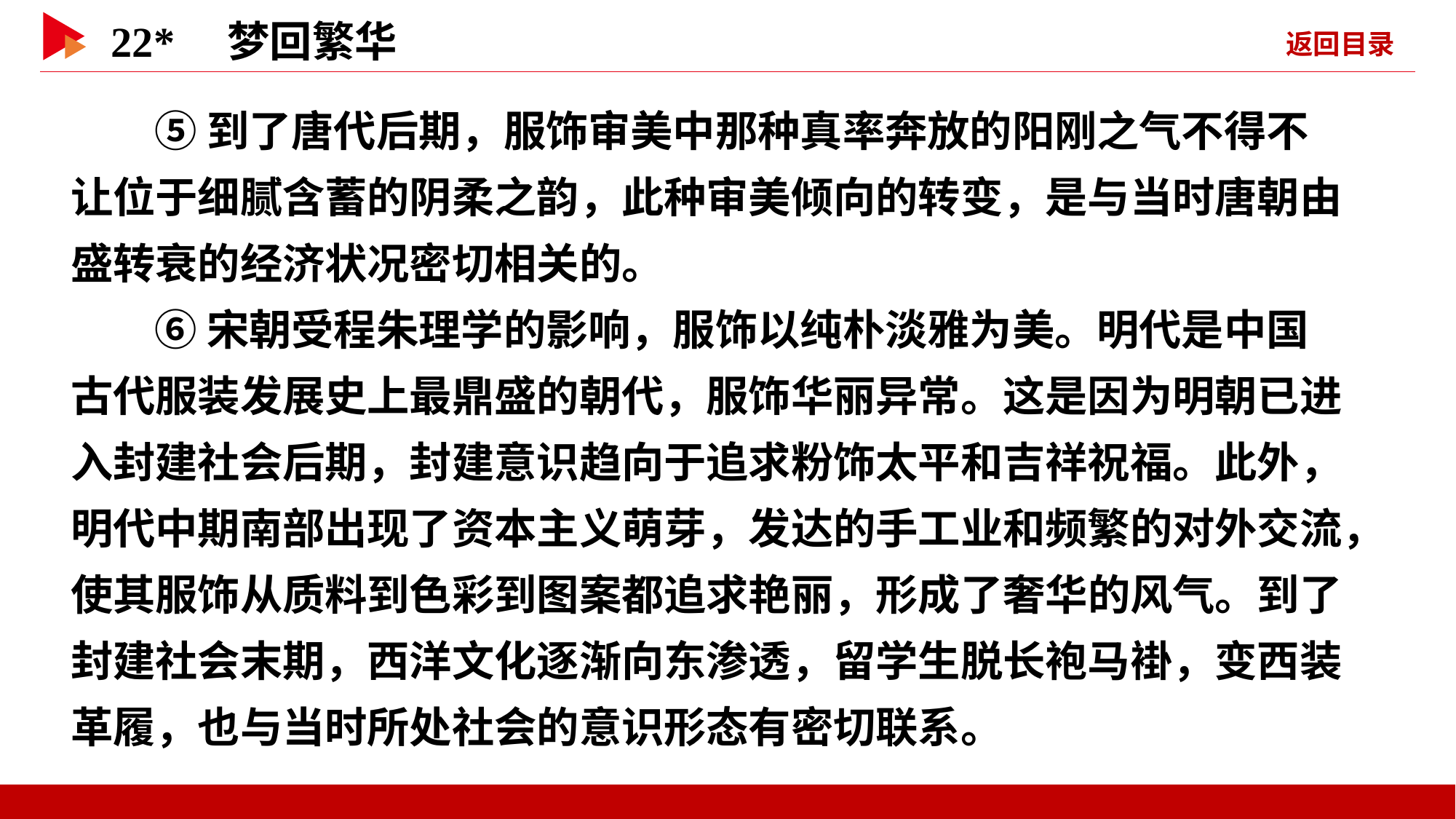

⑤到了唐代后期，服饰审美中那种真率奔放的阳刚之气不得不让位于细腻含蓄的阴柔之韵，此种审美倾向的转变，是与当时唐朝由盛转衰的经济状况密切相关的。
⑥宋朝受程朱理学的影响，服饰以纯朴淡雅为美。明代是中国古代服装发展史上最鼎盛的朝代，服饰华丽异常。这是因为明朝已进入封建社会后期，封建意识趋向于追求粉饰太平和吉祥祝福。此外，明代中期南部出现了资本主义萌芽，发达的手工业和频繁的对外交流，使其服饰从质料到色彩到图案都追求艳丽，形成了奢华的风气。到了封建社会末期，西洋文化逐渐向东渗透，留学生脱长袍马褂，变西装革履，也与当时所处社会的意识形态有密切联系。